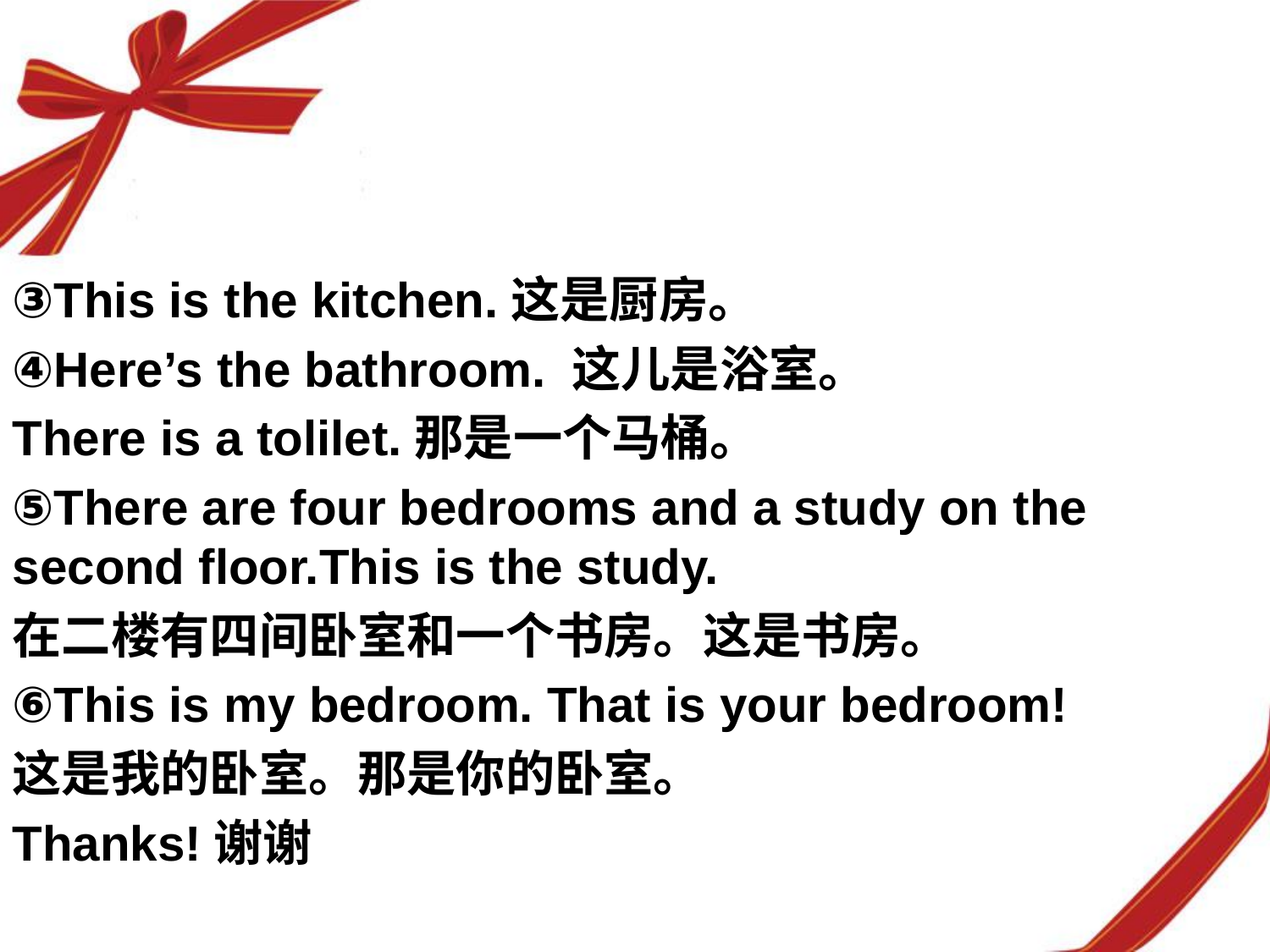

③This is the kitchen.这是厨房。
④Here’s the bathroom. 这儿是浴室。
There is a tolilet.那是一个马桶。
⑤There are four bedrooms and a study on the second floor.This is the study.
在二楼有四间卧室和一个书房。这是书房。
⑥This is my bedroom. That is your bedroom!
这是我的卧室。那是你的卧室。
Thanks!谢谢